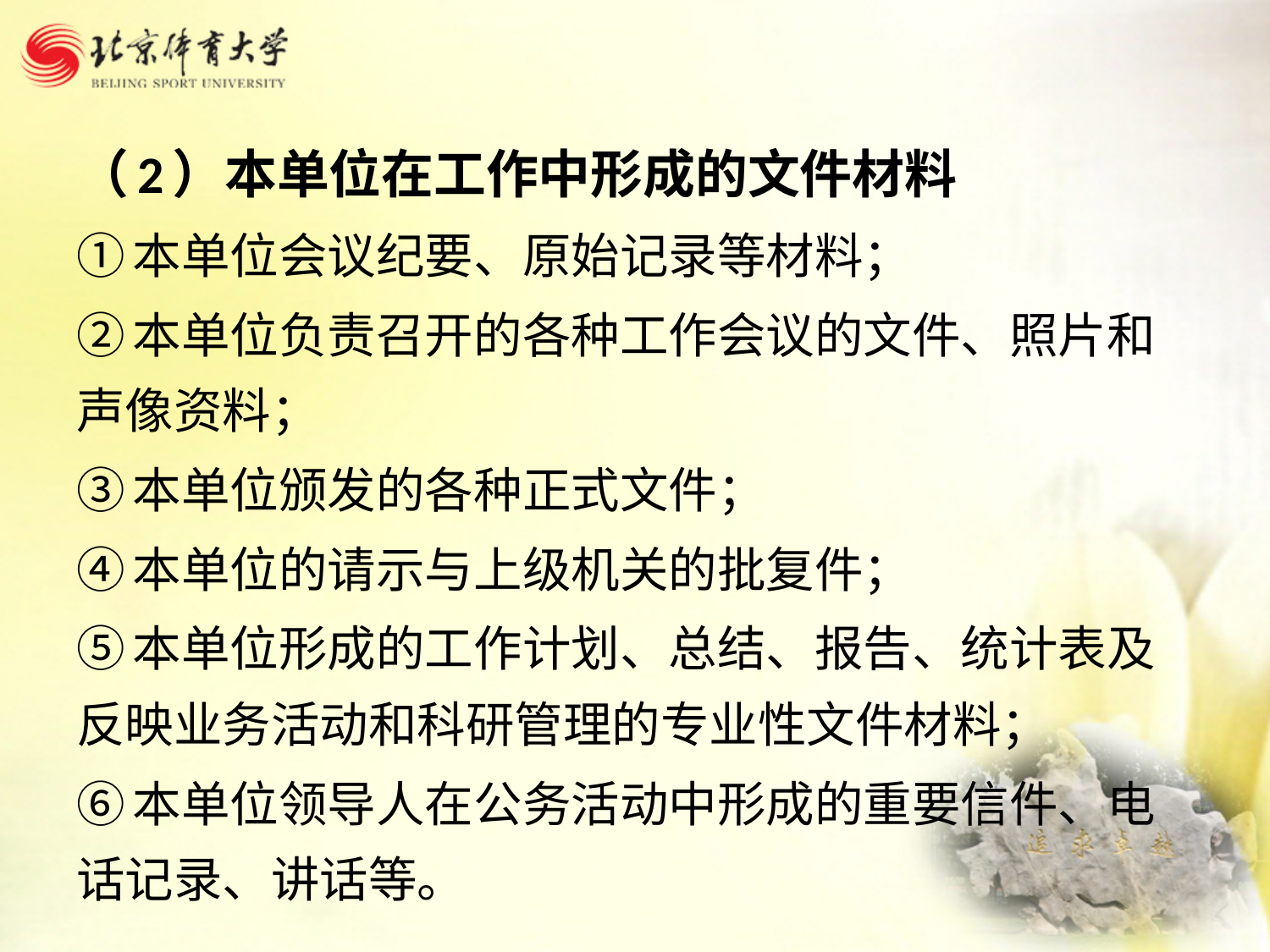

（2）本单位在工作中形成的文件材料
①本单位会议纪要、原始记录等材料；
②本单位负责召开的各种工作会议的文件、照片和声像资料；
③本单位颁发的各种正式文件；
④本单位的请示与上级机关的批复件；
⑤本单位形成的工作计划、总结、报告、统计表及反映业务活动和科研管理的专业性文件材料；
⑥本单位领导人在公务活动中形成的重要信件、电话记录、讲话等。